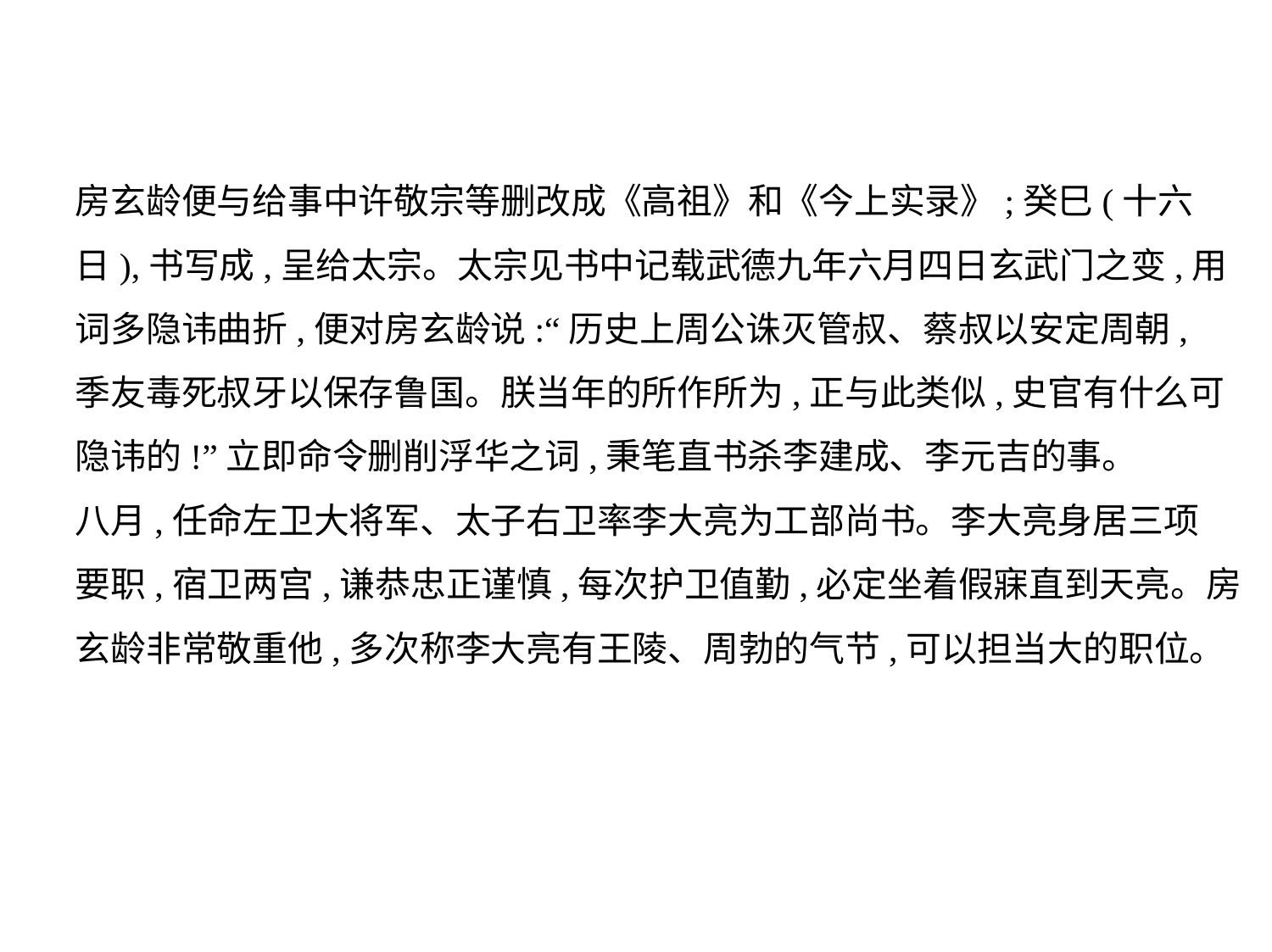

房玄龄便与给事中许敬宗等删改成《高祖》和《今上实录》;癸巳(十六
日),书写成,呈给太宗。太宗见书中记载武德九年六月四日玄武门之变,用
词多隐讳曲折,便对房玄龄说:“历史上周公诛灭管叔、蔡叔以安定周朝,
季友毒死叔牙以保存鲁国。朕当年的所作所为,正与此类似,史官有什么可
隐讳的!”立即命令删削浮华之词,秉笔直书杀李建成、李元吉的事。
八月,任命左卫大将军、太子右卫率李大亮为工部尚书。李大亮身居三项
要职,宿卫两宫,谦恭忠正谨慎,每次护卫值勤,必定坐着假寐直到天亮。房
玄龄非常敬重他,多次称李大亮有王陵、周勃的气节,可以担当大的职位。